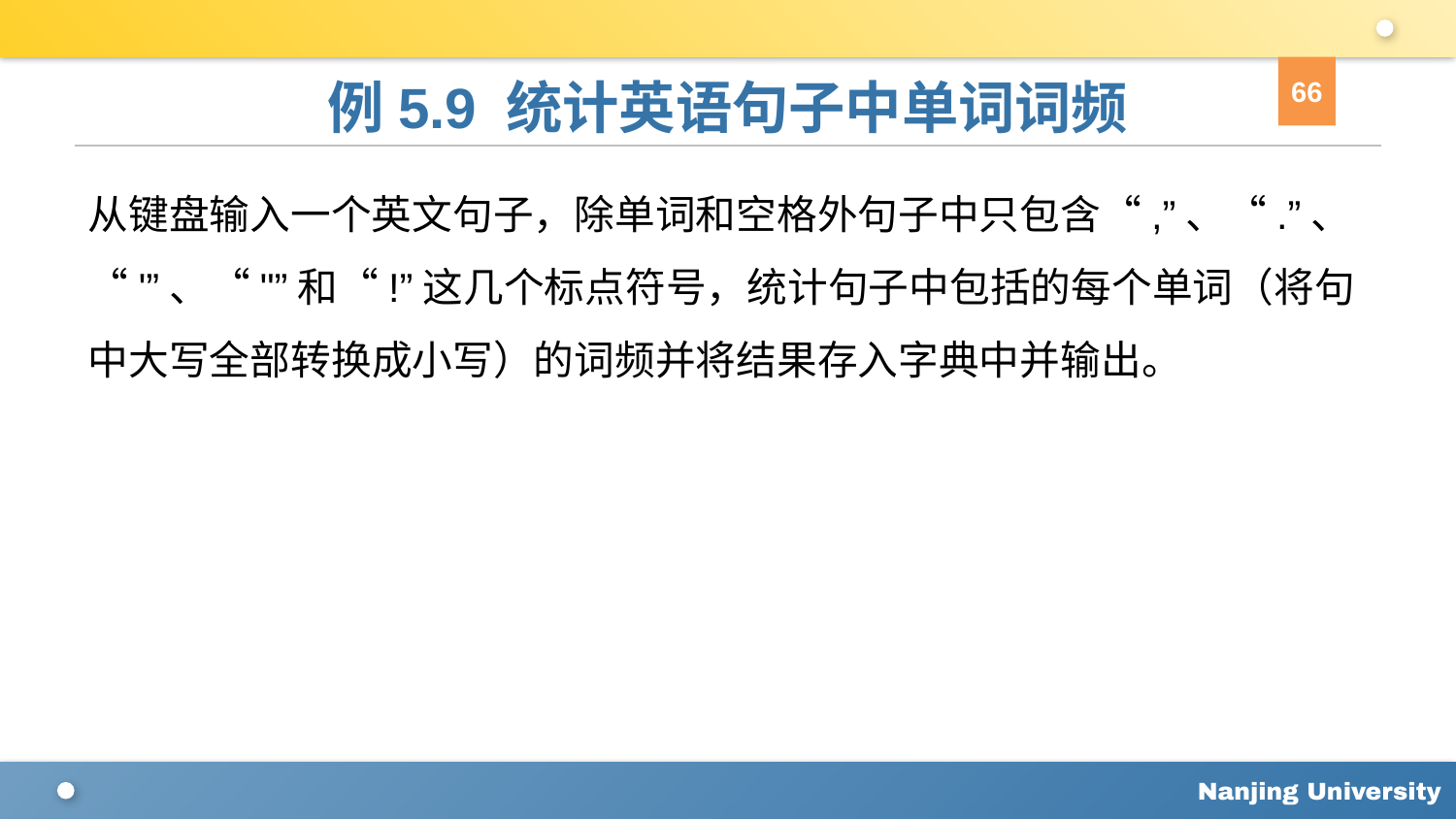

66
# 例5.9 统计英语句子中单词词频
从键盘输入一个英文句子，除单词和空格外句子中只包含“,”、“.”、“'”、“"”和“!”这几个标点符号，统计句子中包括的每个单词（将句中大写全部转换成小写）的词频并将结果存入字典中并输出。